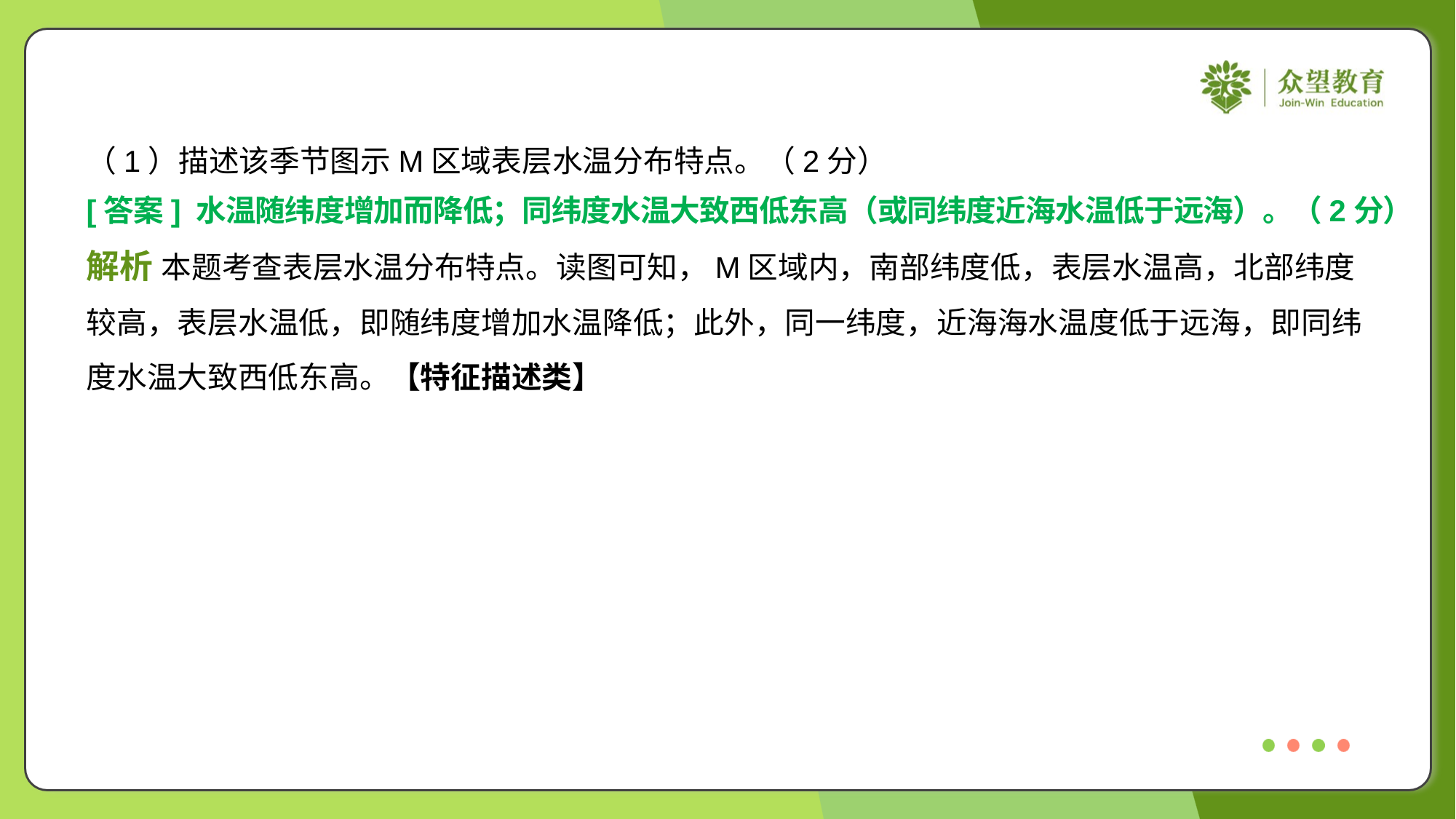

（1）描述该季节图示M区域表层水温分布特点。（2分）
[答案] 水温随纬度增加而降低；同纬度水温大致西低东高（或同纬度近海水温低于远海）。（2分）
解析 本题考查表层水温分布特点。读图可知，M区域内，南部纬度低，表层水温高，北部纬度
较高，表层水温低，即随纬度增加水温降低；此外，同一纬度，近海海水温度低于远海，即同纬
度水温大致西低东高。【特征描述类】